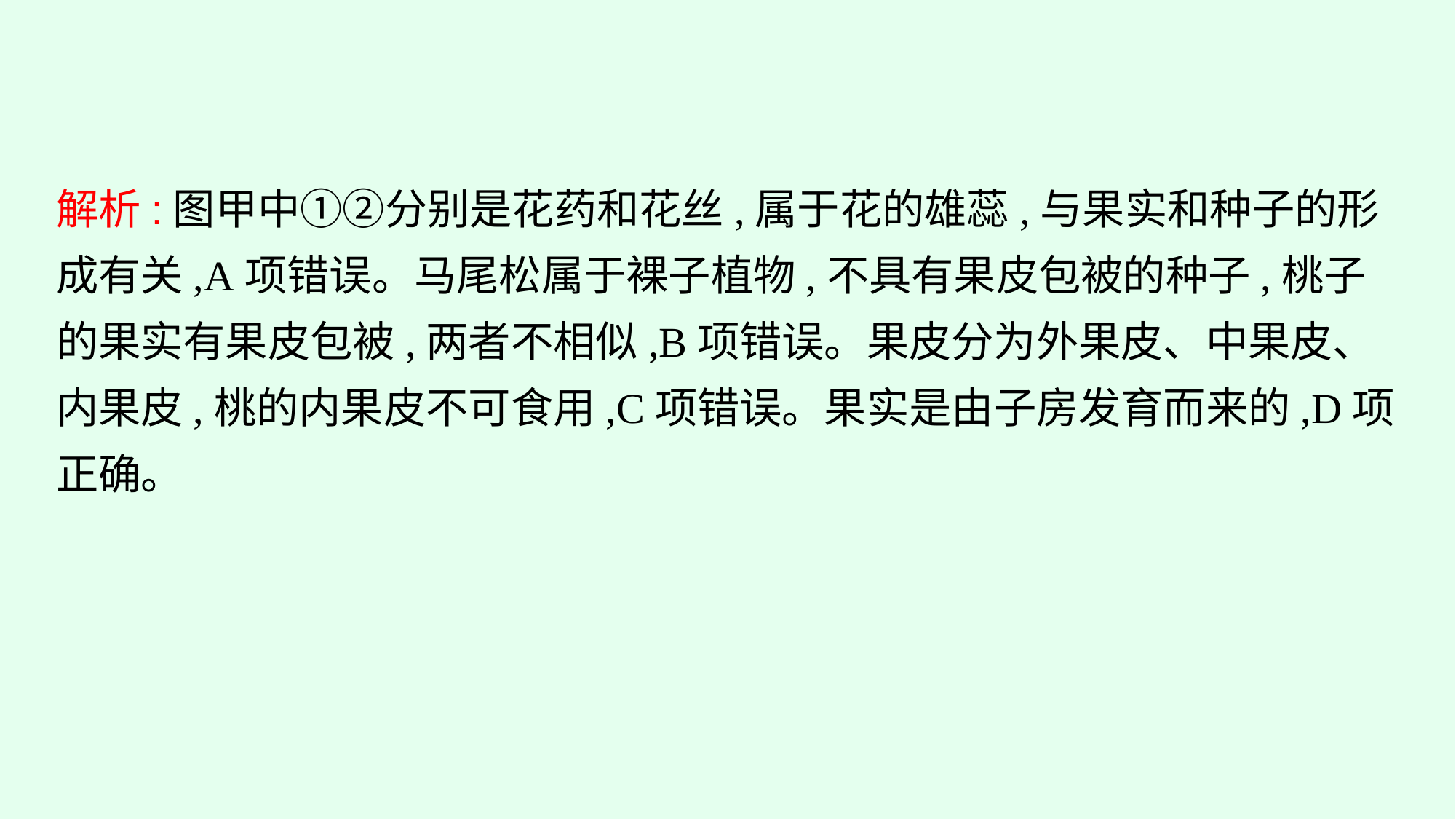

解析:图甲中①②分别是花药和花丝,属于花的雄蕊,与果实和种子的形成有关,A项错误。马尾松属于裸子植物,不具有果皮包被的种子,桃子的果实有果皮包被,两者不相似,B项错误。果皮分为外果皮、中果皮、内果皮,桃的内果皮不可食用,C项错误。果实是由子房发育而来的,D项正确。